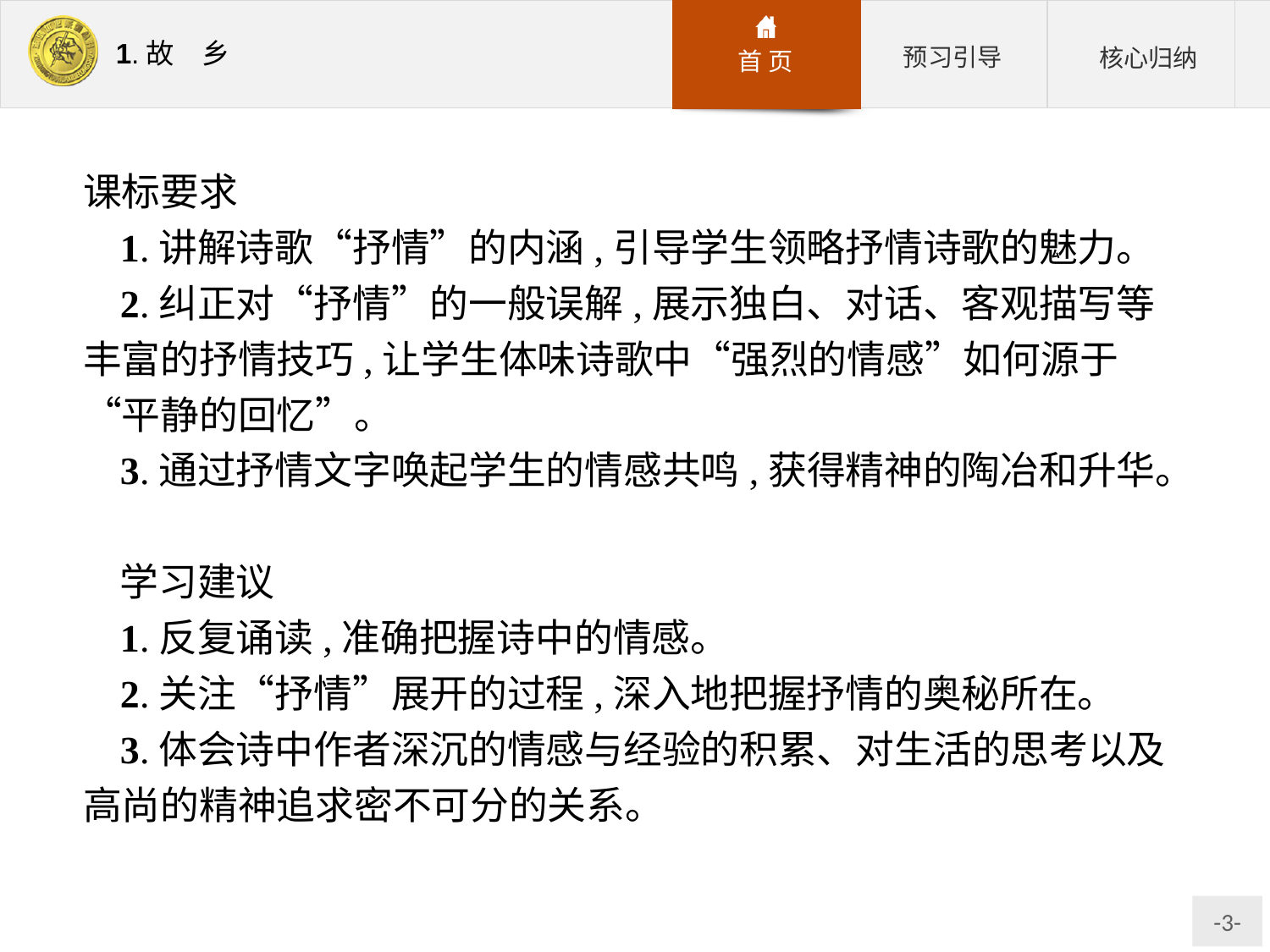

课标要求
1.讲解诗歌“抒情”的内涵,引导学生领略抒情诗歌的魅力。
2.纠正对“抒情”的一般误解,展示独白、对话、客观描写等丰富的抒情技巧,让学生体味诗歌中“强烈的情感”如何源于“平静的回忆”。
3.通过抒情文字唤起学生的情感共鸣,获得精神的陶冶和升华。

学习建议
1.反复诵读,准确把握诗中的情感。
2.关注“抒情”展开的过程,深入地把握抒情的奥秘所在。
3.体会诗中作者深沉的情感与经验的积累、对生活的思考以及高尚的精神追求密不可分的关系。